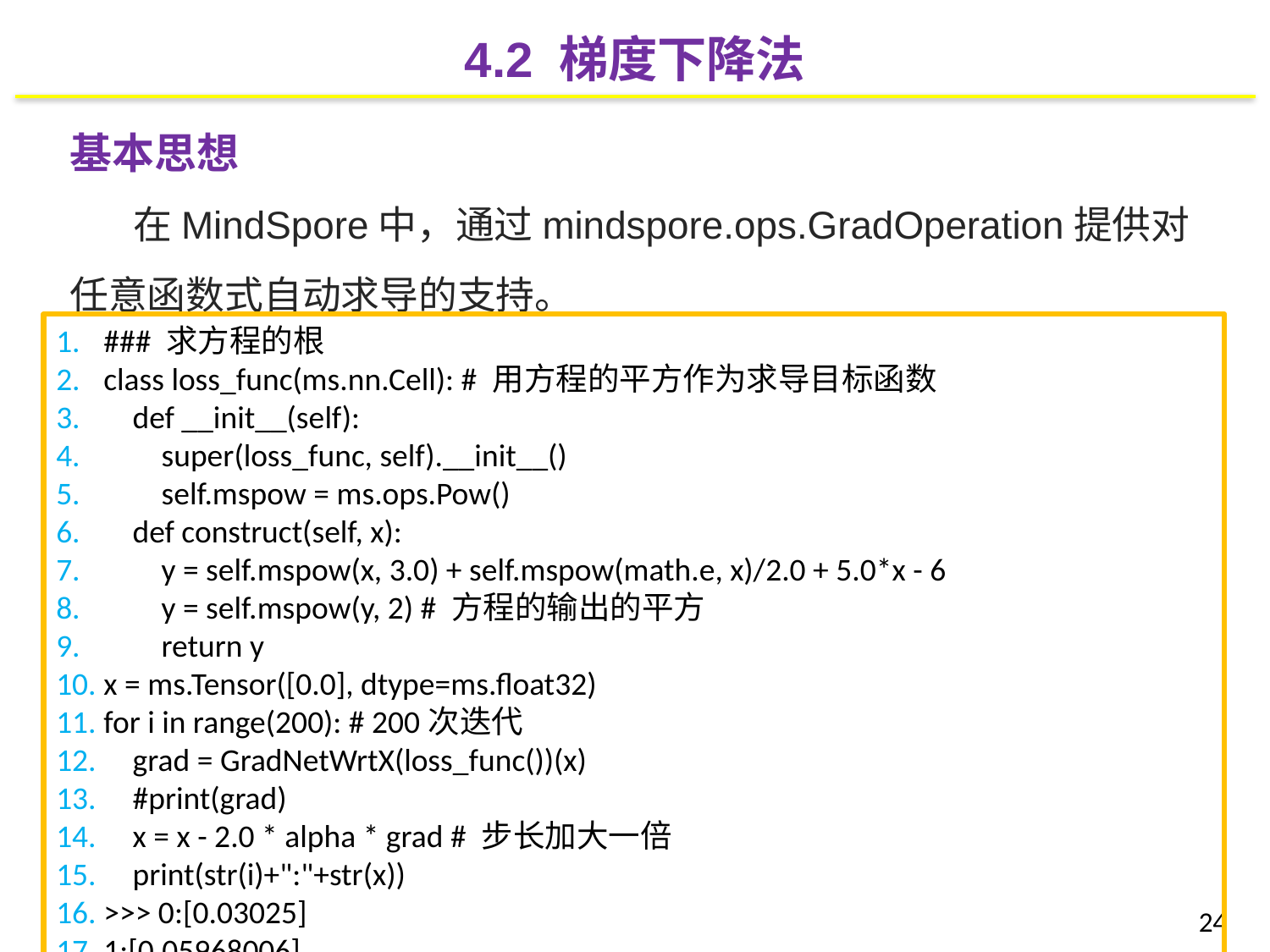

4.2 梯度下降法
基本思想
在MindSpore中，通过mindspore.ops.GradOperation提供对任意函数式自动求导的支持。

### 求方程的根
class loss_func(ms.nn.Cell): # 用方程的平方作为求导目标函数
    def __init__(self):
        super(loss_func, self).__init__()
        self.mspow = ms.ops.Pow()
    def construct(self, x):
        y = self.mspow(x, 3.0) + self.mspow(math.e, x)/2.0 + 5.0*x - 6
        y = self.mspow(y, 2) # 方程的输出的平方
        return y
x = ms.Tensor([0.0], dtype=ms.float32)
for i in range(200): # 200次迭代
    grad = GradNetWrtX(loss_func())(x)
    #print(grad)
    x = x - 2.0 * alpha * grad # 步长加大一倍
    print(str(i)+":"+str(x))
>>> 0:[0.03025]
1:[0.05968006]
2:[0.08833281]
…
198:[0.84592026]
199:[0.8459204]
24